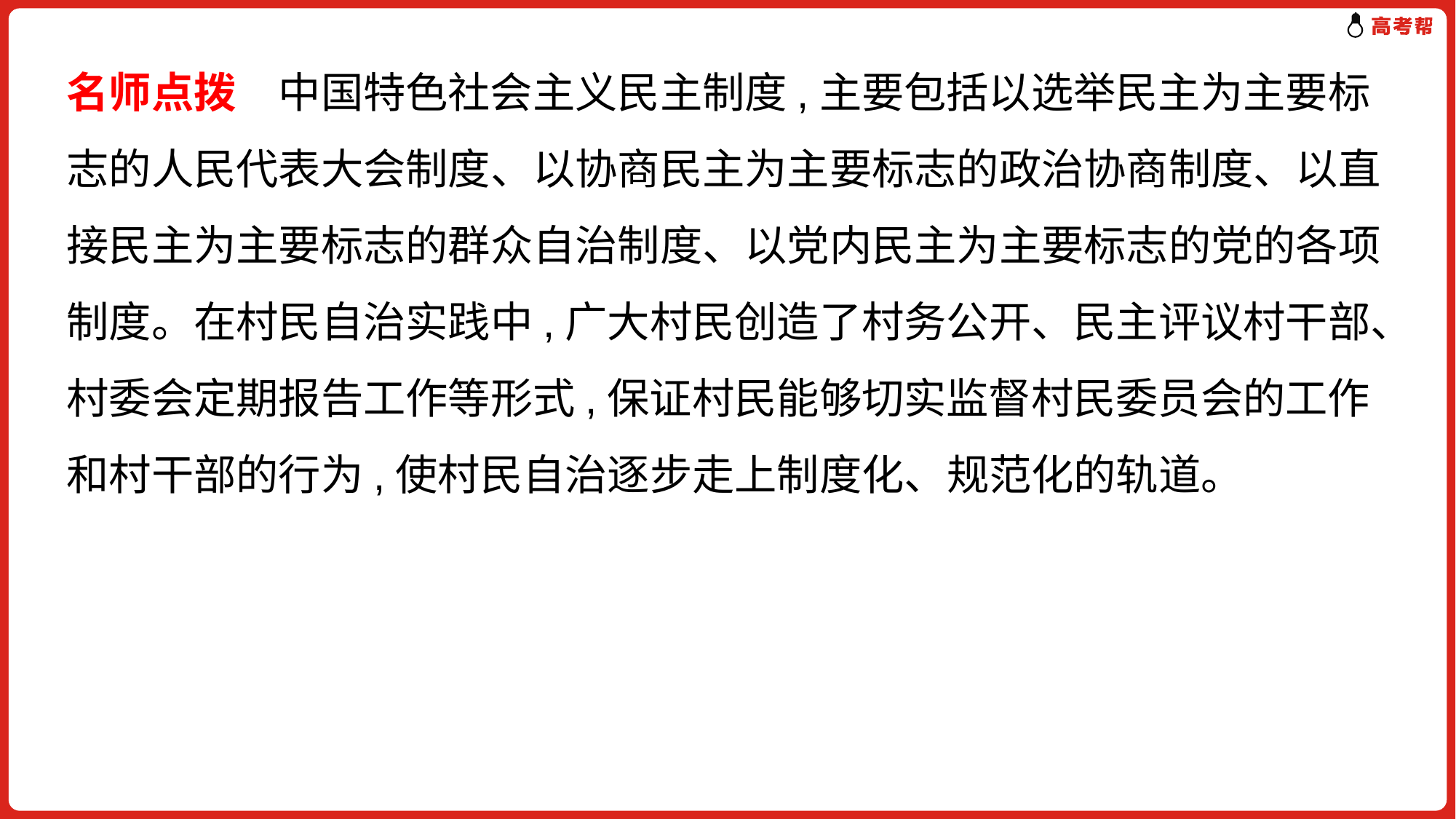

名师点拨　中国特色社会主义民主制度,主要包括以选举民主为主要标志的人民代表大会制度、以协商民主为主要标志的政治协商制度、以直接民主为主要标志的群众自治制度、以党内民主为主要标志的党的各项制度。在村民自治实践中,广大村民创造了村务公开、民主评议村干部、村委会定期报告工作等形式,保证村民能够切实监督村民委员会的工作和村干部的行为,使村民自治逐步走上制度化、规范化的轨道。